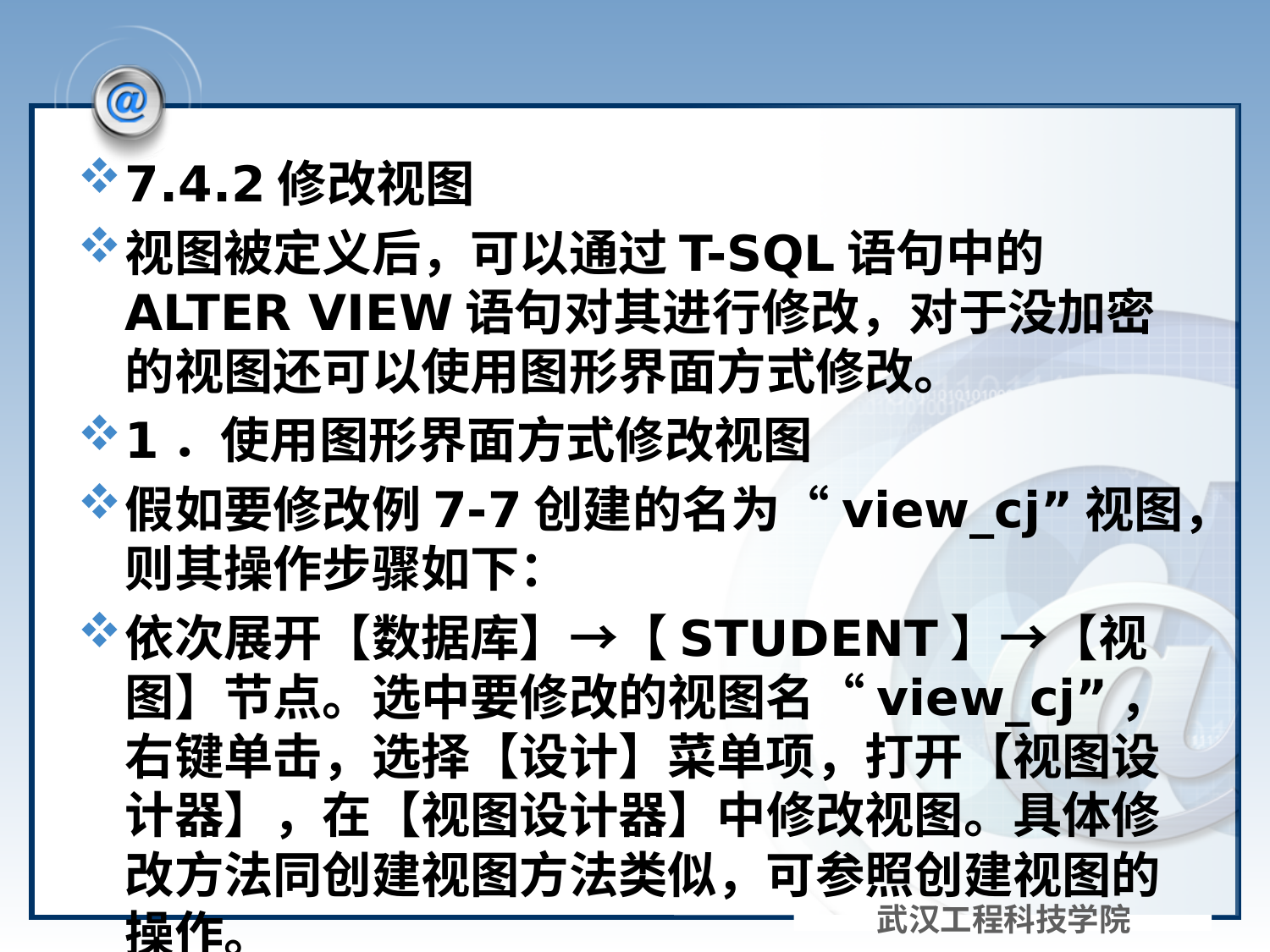

#
7.4.2修改视图
视图被定义后，可以通过T-SQL语句中的ALTER VIEW语句对其进行修改，对于没加密的视图还可以使用图形界面方式修改。
1．使用图形界面方式修改视图
假如要修改例7-7创建的名为“view_cj”视图，则其操作步骤如下：
依次展开【数据库】→【STUDENT】→【视图】节点。选中要修改的视图名“view_cj”，右键单击，选择【设计】菜单项，打开【视图设计器】，在【视图设计器】中修改视图。具体修改方法同创建视图方法类似，可参照创建视图的操作。

武汉工程科技学院